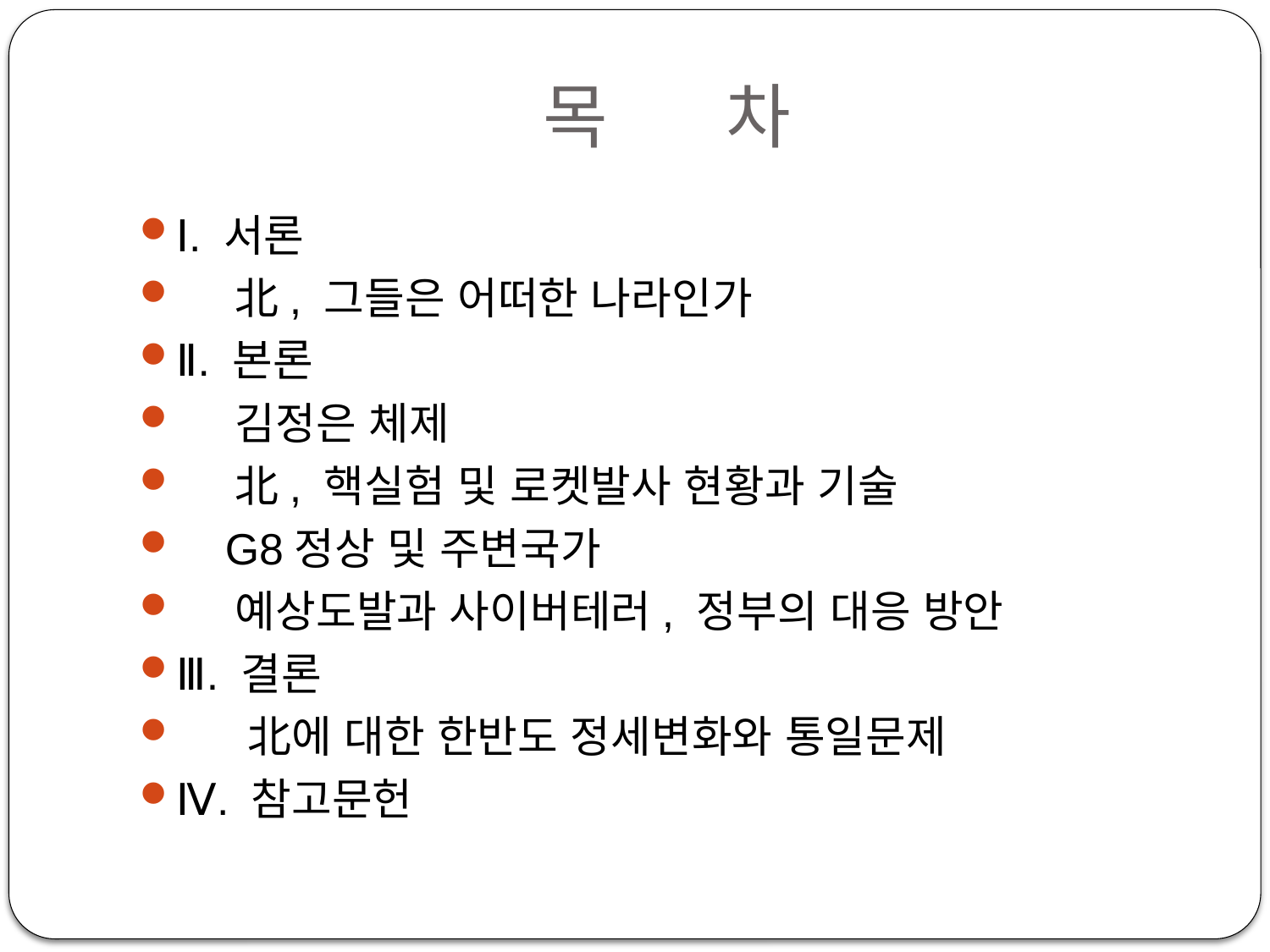

# 목      차
Ⅰ. 서론
    北, 그들은 어떠한 나라인가
Ⅱ. 본론
    김정은 체제
    北, 핵실험 및 로켓발사 현황과 기술
    G8정상 및 주변국가
    예상도발과 사이버테러, 정부의 대응 방안
Ⅲ. 결론
     北에 대한 한반도 정세변화와 통일문제
Ⅳ. 참고문헌